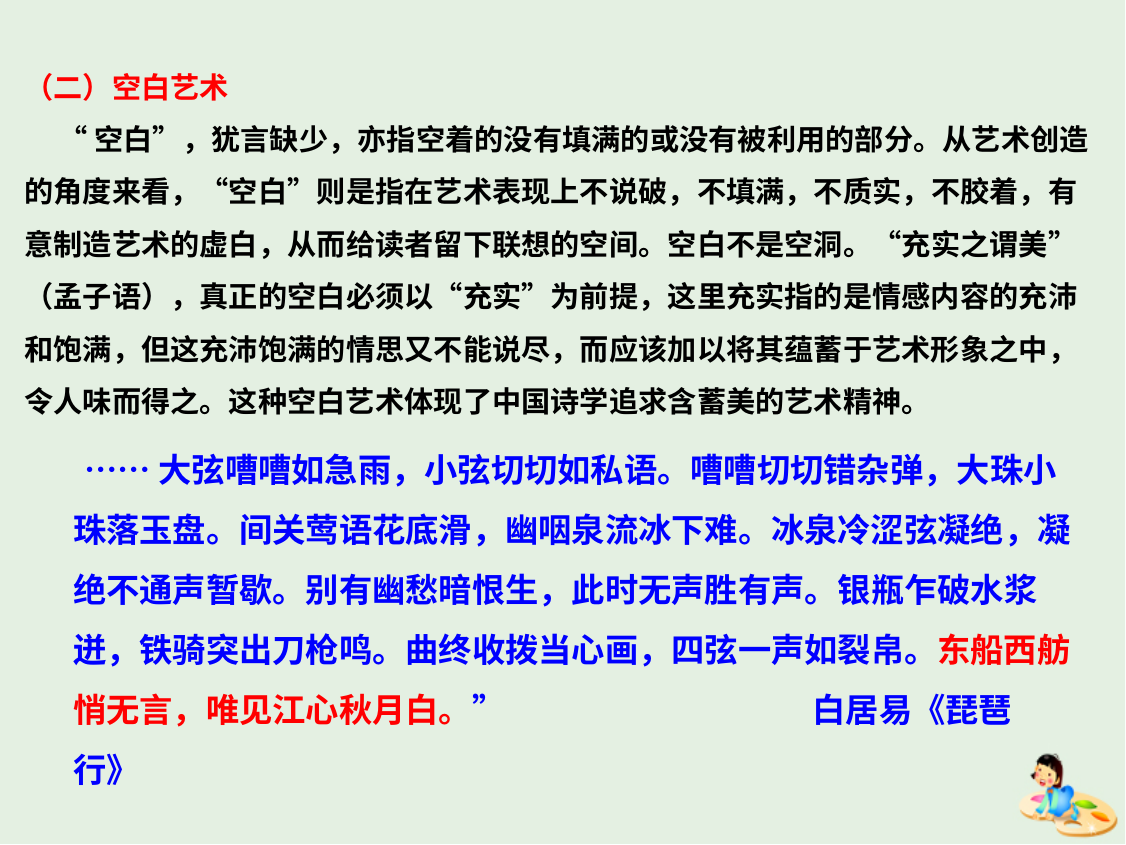

（二）空白艺术
     “空白”，犹言缺少，亦指空着的没有填满的或没有被利用的部分。从艺术创造的角度来看，“空白”则是指在艺术表现上不说破，不填满，不质实，不胶着，有意制造艺术的虚白，从而给读者留下联想的空间。空白不是空洞。“充实之谓美”（孟子语），真正的空白必须以“充实”为前提，这里充实指的是情感内容的充沛和饱满，但这充沛饱满的情思又不能说尽，而应该加以将其蕴蓄于艺术形象之中，令人味而得之。这种空白艺术体现了中国诗学追求含蓄美的艺术精神。
          ……大弦嘈嘈如急雨，小弦切切如私语。嘈嘈切切错杂弹，大珠小珠落玉盘。间关莺语花底滑，幽咽泉流冰下难。冰泉冷涩弦凝绝，凝绝不通声暂歇。别有幽愁暗恨生，此时无声胜有声。银瓶乍破水浆迸，铁骑突出刀枪鸣。曲终收拨当心画，四弦一声如裂帛。东船西舫悄无言，唯见江心秋月白。”                                         白居易《琵琶行》